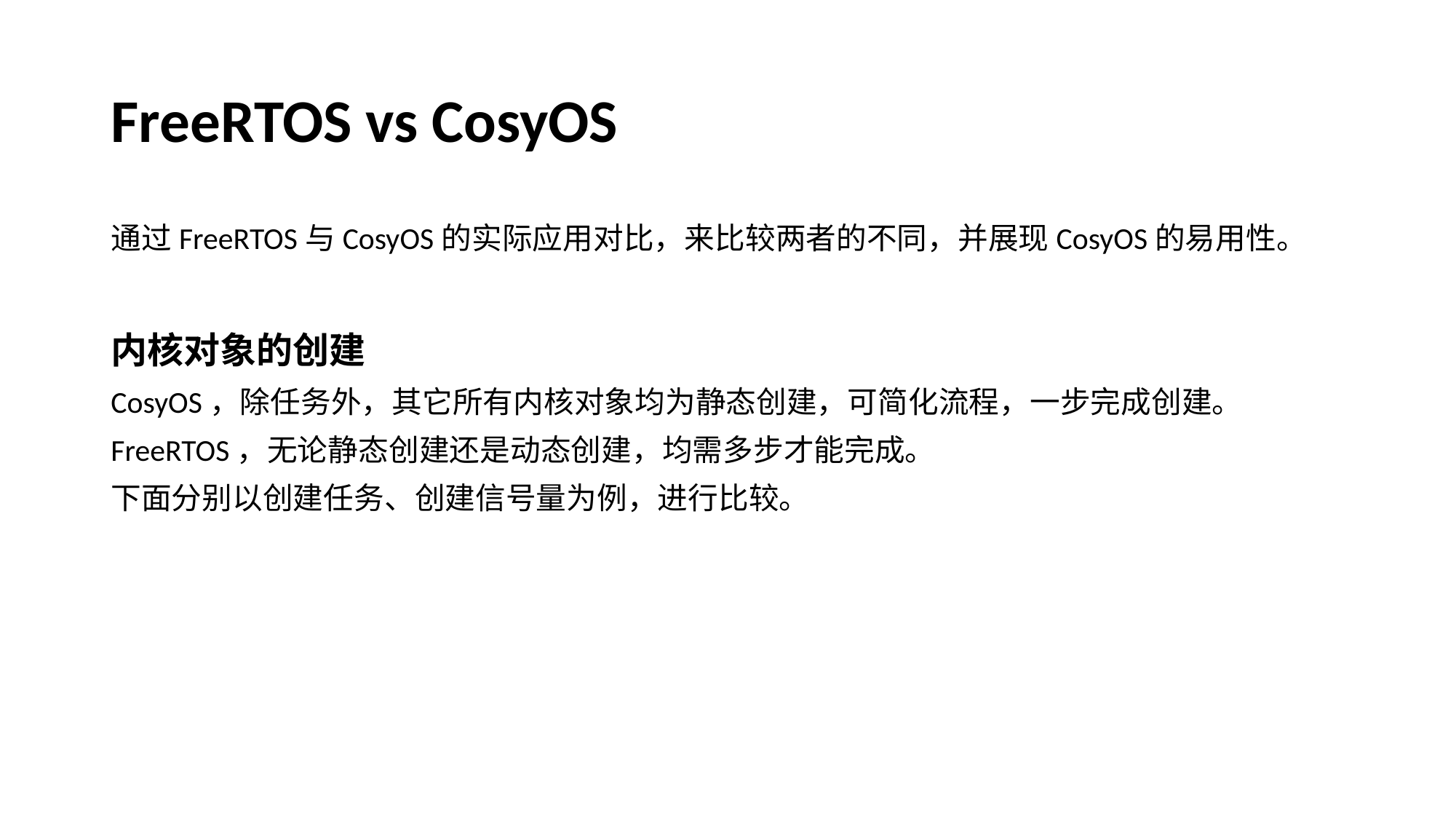

# FreeRTOS vs CosyOS
通过FreeRTOS与CosyOS的实际应用对比，来比较两者的不同，并展现CosyOS的易用性。

内核对象的创建
CosyOS，除任务外，其它所有内核对象均为静态创建，可简化流程，一步完成创建。
FreeRTOS，无论静态创建还是动态创建，均需多步才能完成。
下面分别以创建任务、创建信号量为例，进行比较。